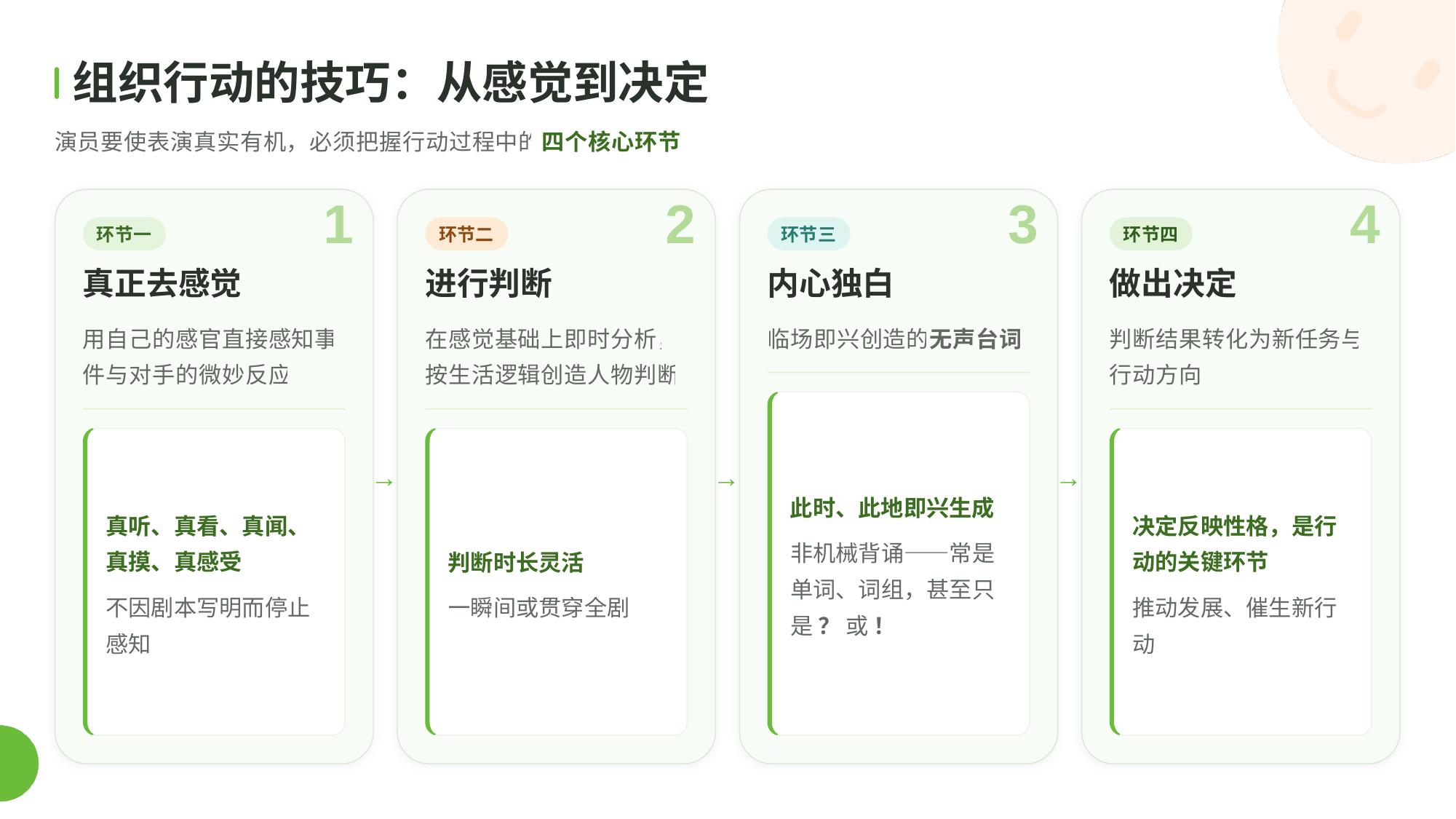

组织行动的技巧：从感觉到决定

演员要使表演真实有机，必须把握行动过程中的四个核心环节

1
2
3
4

环节一
环节二
环节三
环节四
真正去感觉
进行判断
内心独白
做出决定
用自己的感官直接感知事件与对手的微妙反应
在感觉基础上即时分析，按生活逻辑创造人物判断
临场即兴创造的无声台词
判断结果转化为新任务与行动方向

→
→
→
此时、此地即兴生成
真听、真看、真闻、真摸、真感受
决定反映性格，是行动的关键环节
非机械背诵——常是单词、词组，甚至只是 ？ 或 ！
判断时长灵活
不因剧本写明而停止感知
一瞬间或贯穿全剧
推动发展、催生新行动